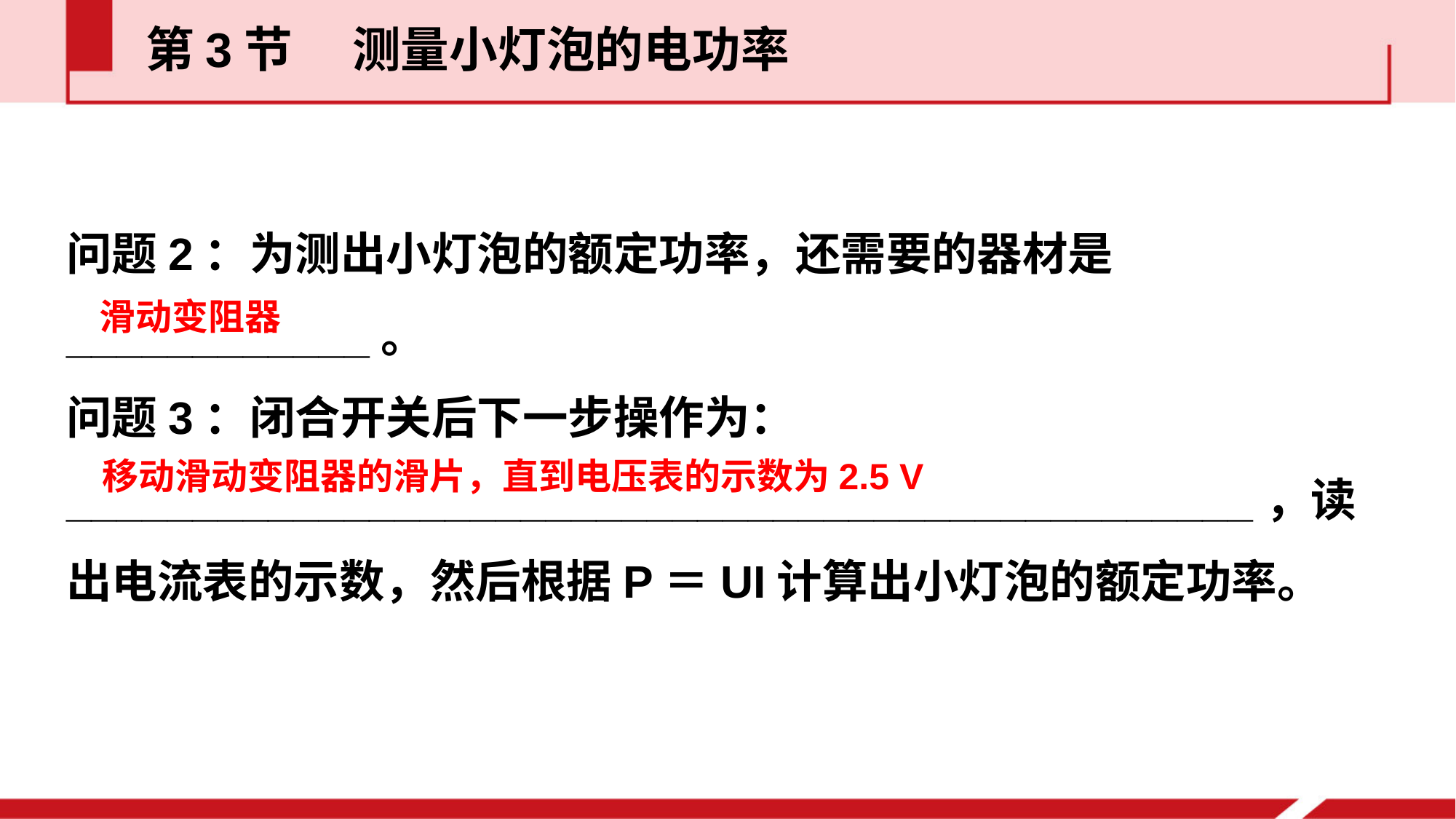

第3节  测量小灯泡的电功率
问题2：为测出小灯泡的额定功率，还需要的器材是
____________。
问题3：闭合开关后下一步操作为：_______________________________________________，读出电流表的示数，然后根据P＝UI计算出小灯泡的额定功率。
滑动变阻器

移动滑动变阻器的滑片，直到电压表的示数为2.5 V